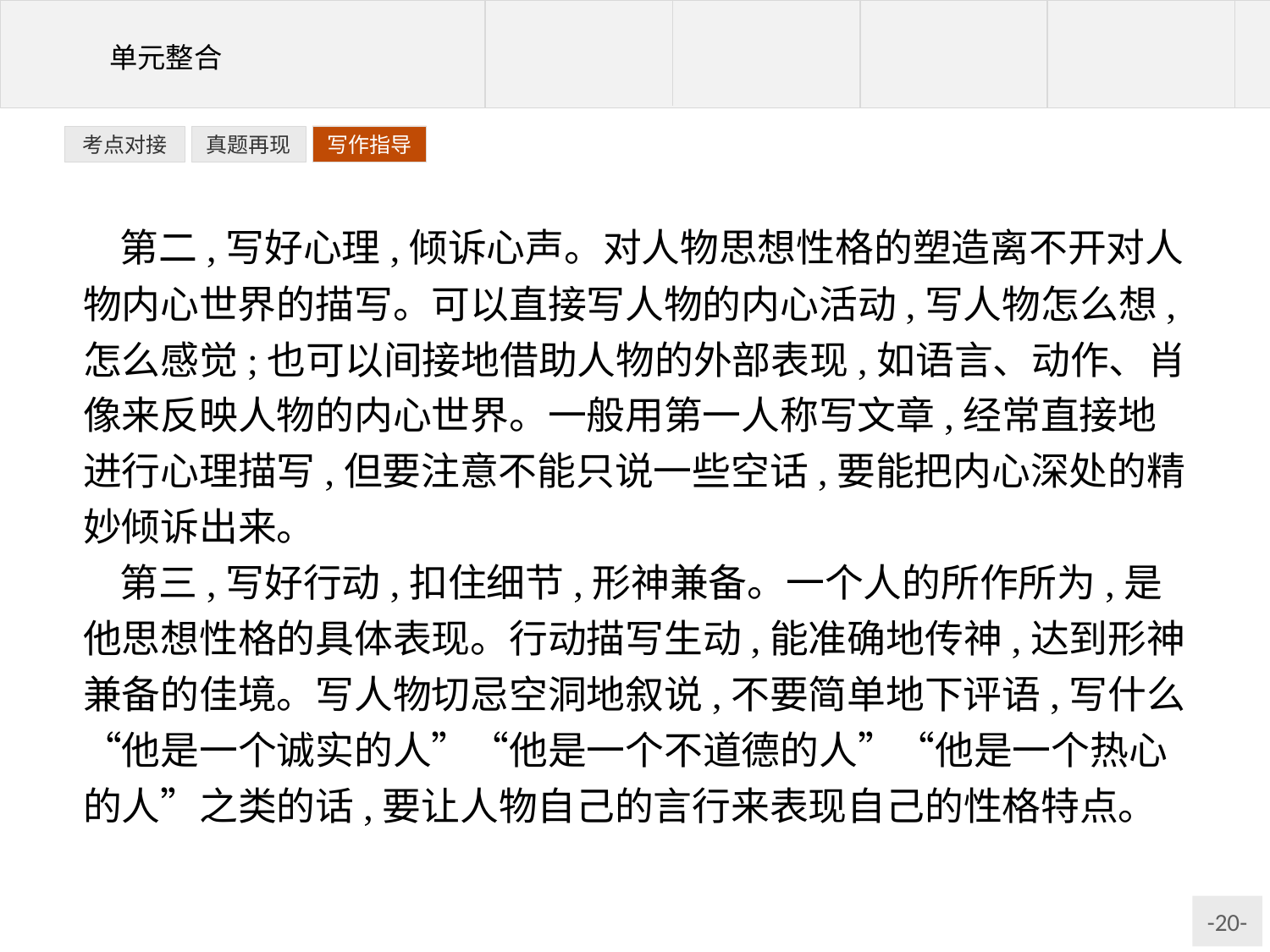

写作指导
考点对接
真题再现
第二,写好心理,倾诉心声。对人物思想性格的塑造离不开对人物内心世界的描写。可以直接写人物的内心活动,写人物怎么想,怎么感觉;也可以间接地借助人物的外部表现,如语言、动作、肖像来反映人物的内心世界。一般用第一人称写文章,经常直接地进行心理描写,但要注意不能只说一些空话,要能把内心深处的精妙倾诉出来。
第三,写好行动,扣住细节,形神兼备。一个人的所作所为,是他思想性格的具体表现。行动描写生动,能准确地传神,达到形神兼备的佳境。写人物切忌空洞地叙说,不要简单地下评语,写什么“他是一个诚实的人”“他是一个不道德的人”“他是一个热心的人”之类的话,要让人物自己的言行来表现自己的性格特点。